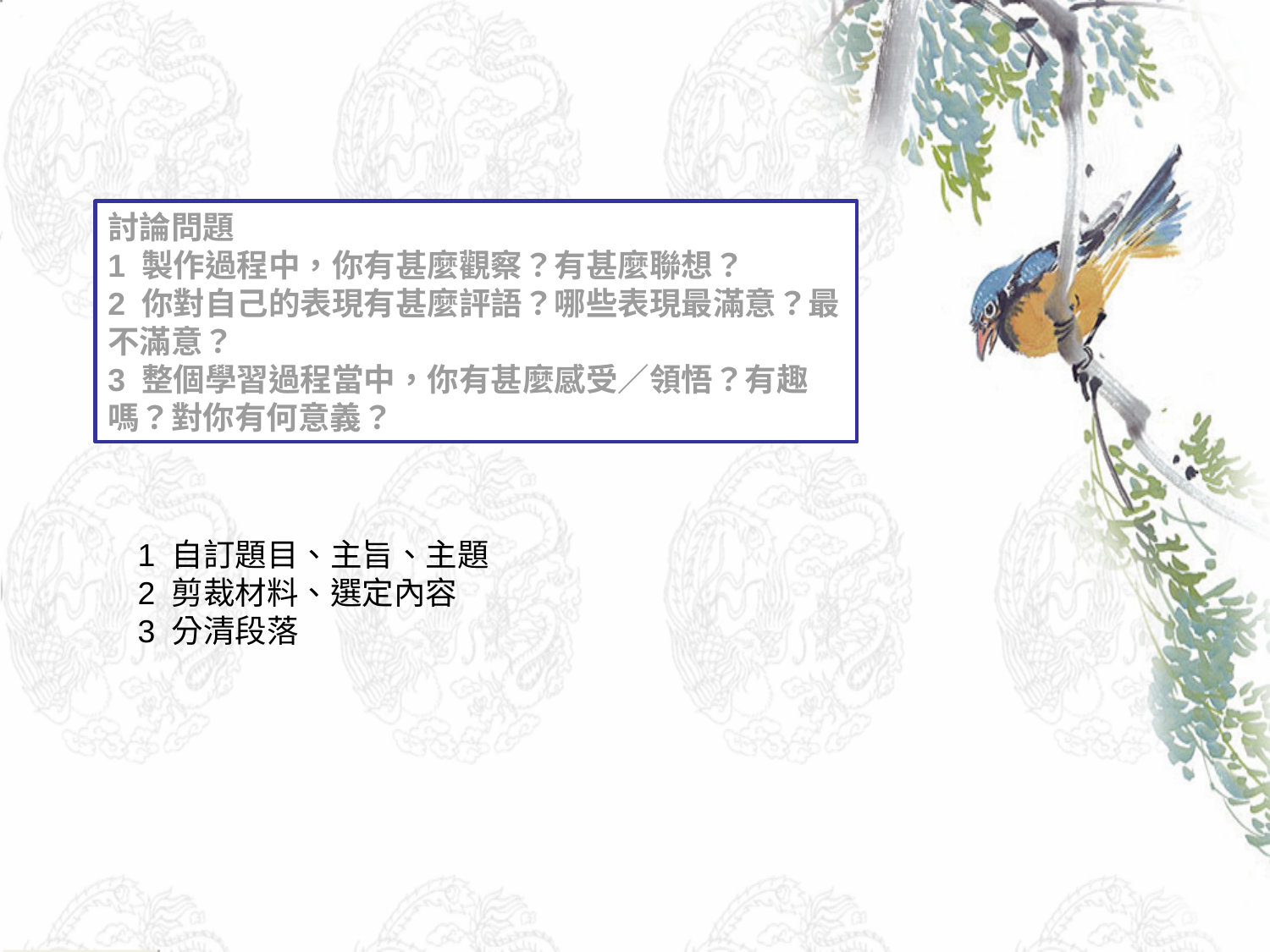

討論問題
1 製作過程中，你有甚麼觀察？有甚麼聯想？
2 你對自己的表現有甚麼評語？哪些表現最滿意？最不滿意？
3 整個學習過程當中，你有甚麼感受／領悟？有趣嗎？對你有何意義？
1 自訂題目、主旨、主題
2 剪裁材料、選定內容
3 分清段落